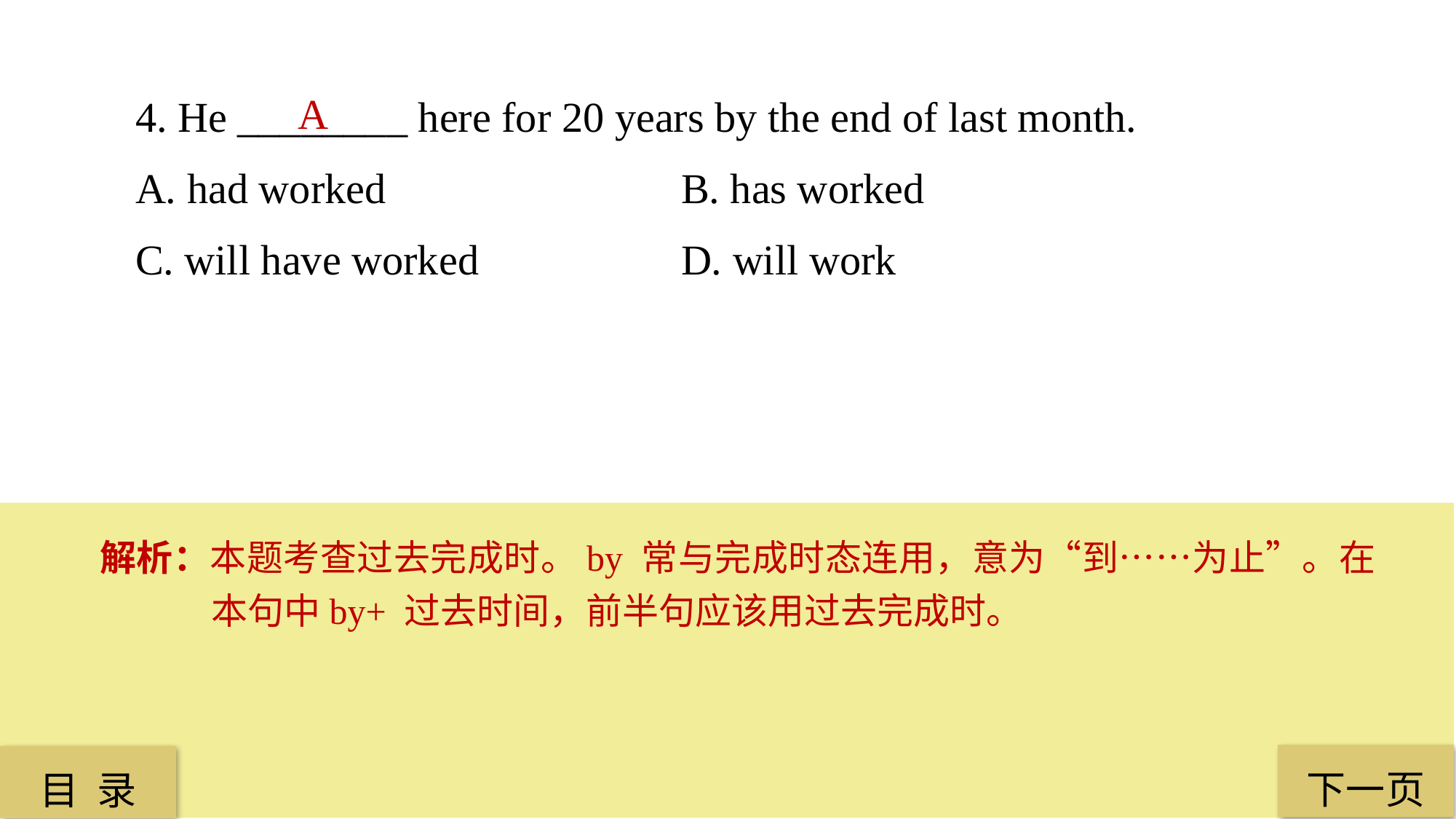

4. He ________ here for 20 years by the end of last month.
A. had worked 			B. has worked
C. will have worked 		D. will work
A
解析：本题考查过去完成时。by 常与完成时态连用，意为“到……为止”。在本句中by+ 过去时间，前半句应该用过去完成时。